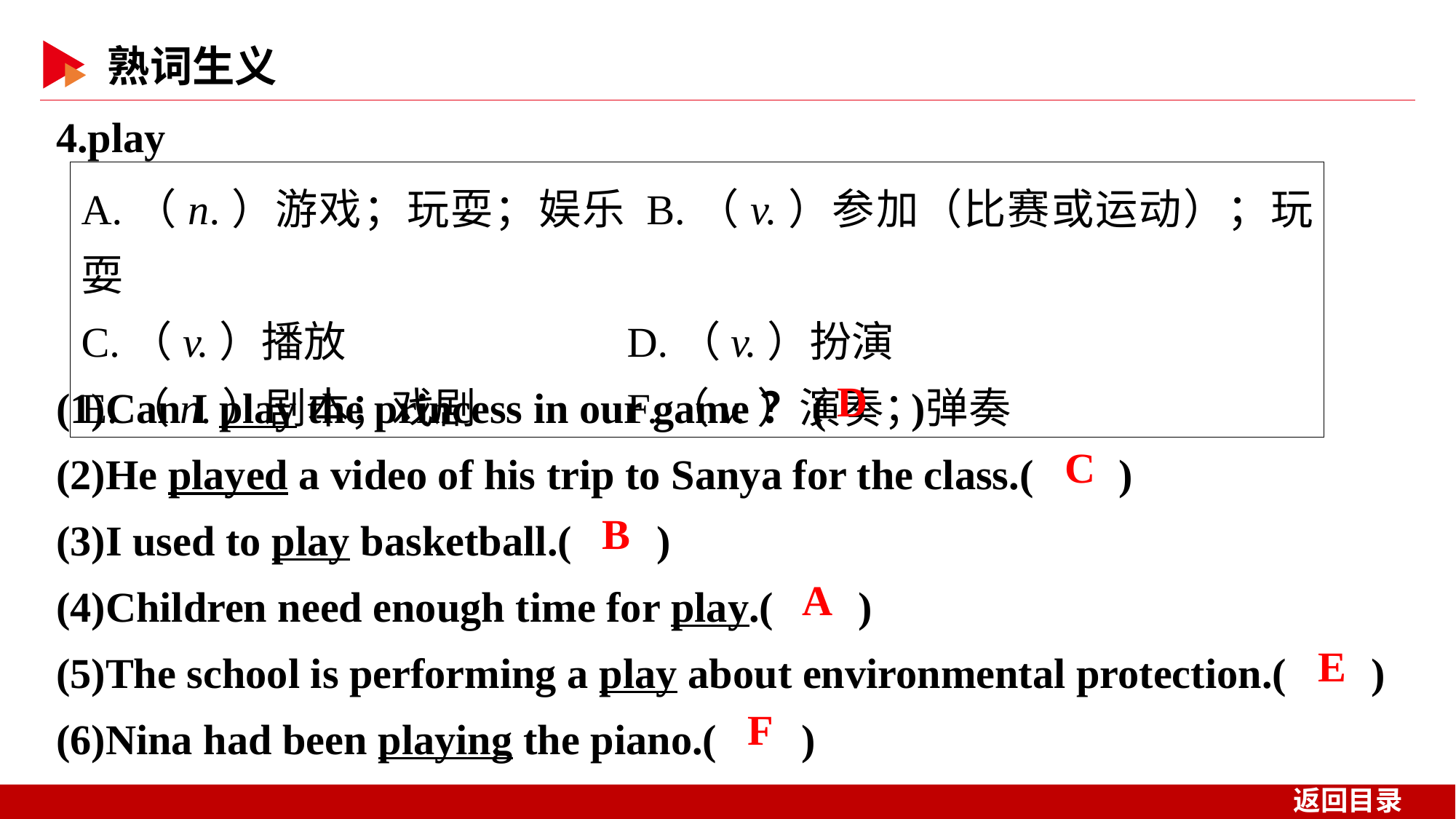

4.play
A.（n.）游戏；玩耍；娱乐	B.（v.）参加（比赛或运动）；玩耍
C.（v.）播放			D.（v.）扮演
E.（n.）剧本；戏剧		F.（v.）演奏；弹奏
(1)Can I play the princess in our game？(        )
(2)He played a video of his trip to Sanya for the class.(        )
(3)I used to play basketball.(        )
(4)Children need enough time for play.(        )
(5)The school is performing a play about environmental protection.(        )
(6)Nina had been playing the piano.(        )
   D
   C
   B
   A
E
F